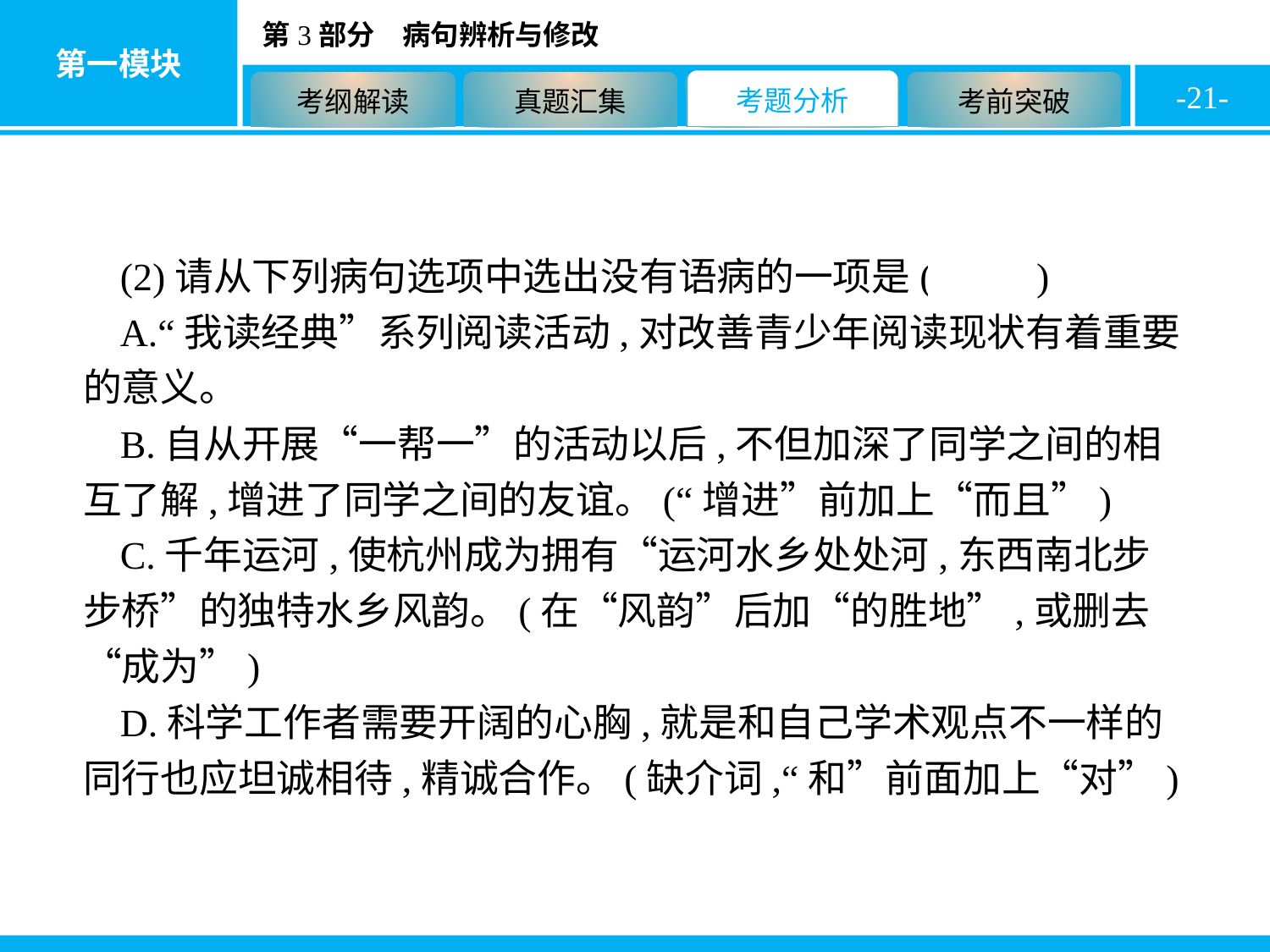

-21-
(2)请从下列病句选项中选出没有语病的一项是(    A    )
A.“我读经典”系列阅读活动,对改善青少年阅读现状有着重要的意义。
B.自从开展“一帮一”的活动以后,不但加深了同学之间的相互了解,增进了同学之间的友谊。(“增进”前加上“而且”)
C.千年运河,使杭州成为拥有“运河水乡处处河,东西南北步步桥”的独特水乡风韵。(在“风韵”后加“的胜地”,或删去“成为”)
D.科学工作者需要开阔的心胸,就是和自己学术观点不一样的同行也应坦诚相待,精诚合作。(缺介词,“和”前面加上“对”)